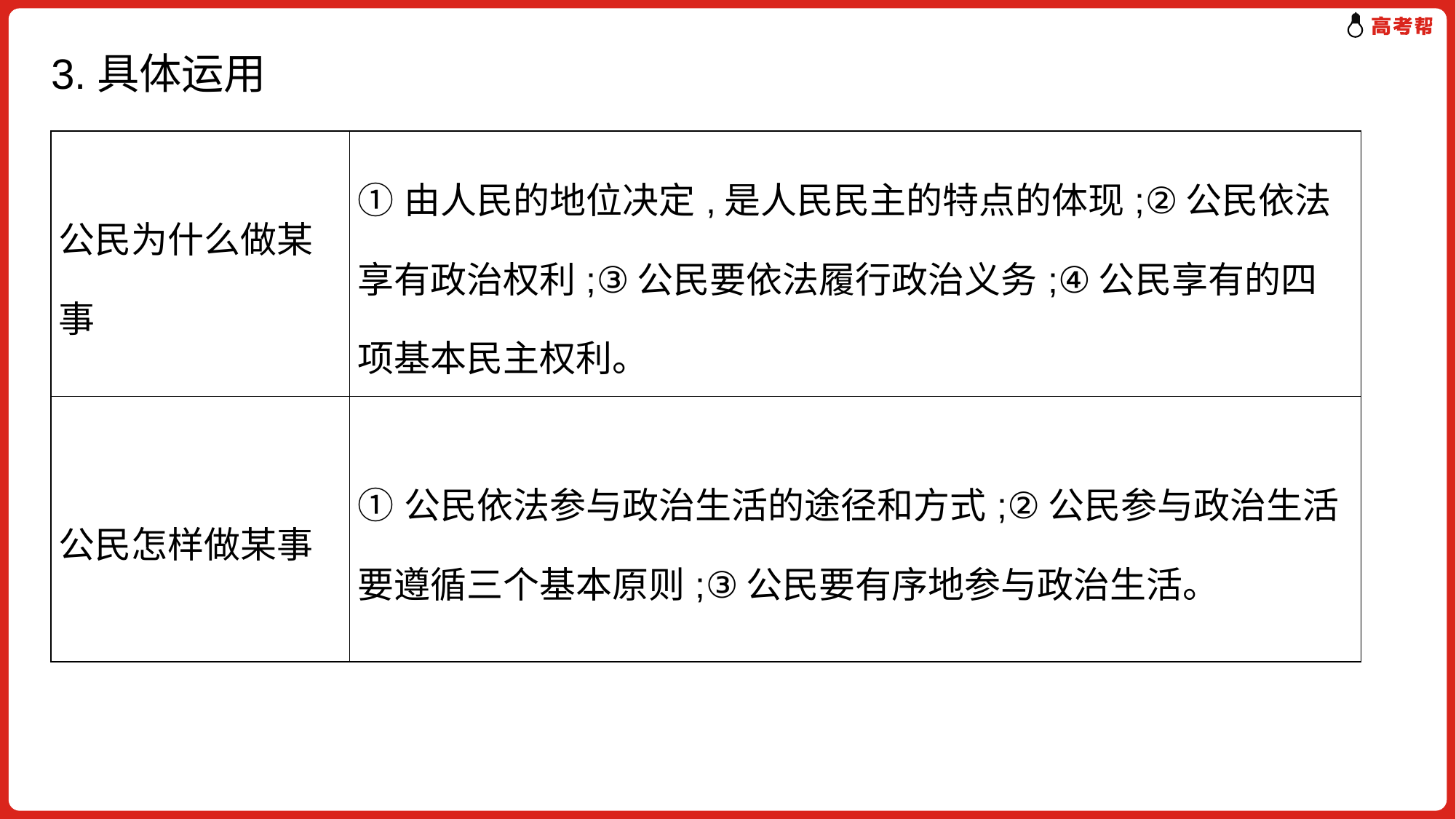

# 3.具体运用
| 公民为什么做某事 | ①由人民的地位决定,是人民民主的特点的体现;②公民依法享有政治权利;③公民要依法履行政治义务;④公民享有的四项基本民主权利。 |
| --- | --- |
| 公民怎样做某事 | ①公民依法参与政治生活的途径和方式;②公民参与政治生活要遵循三个基本原则;③公民要有序地参与政治生活。 |